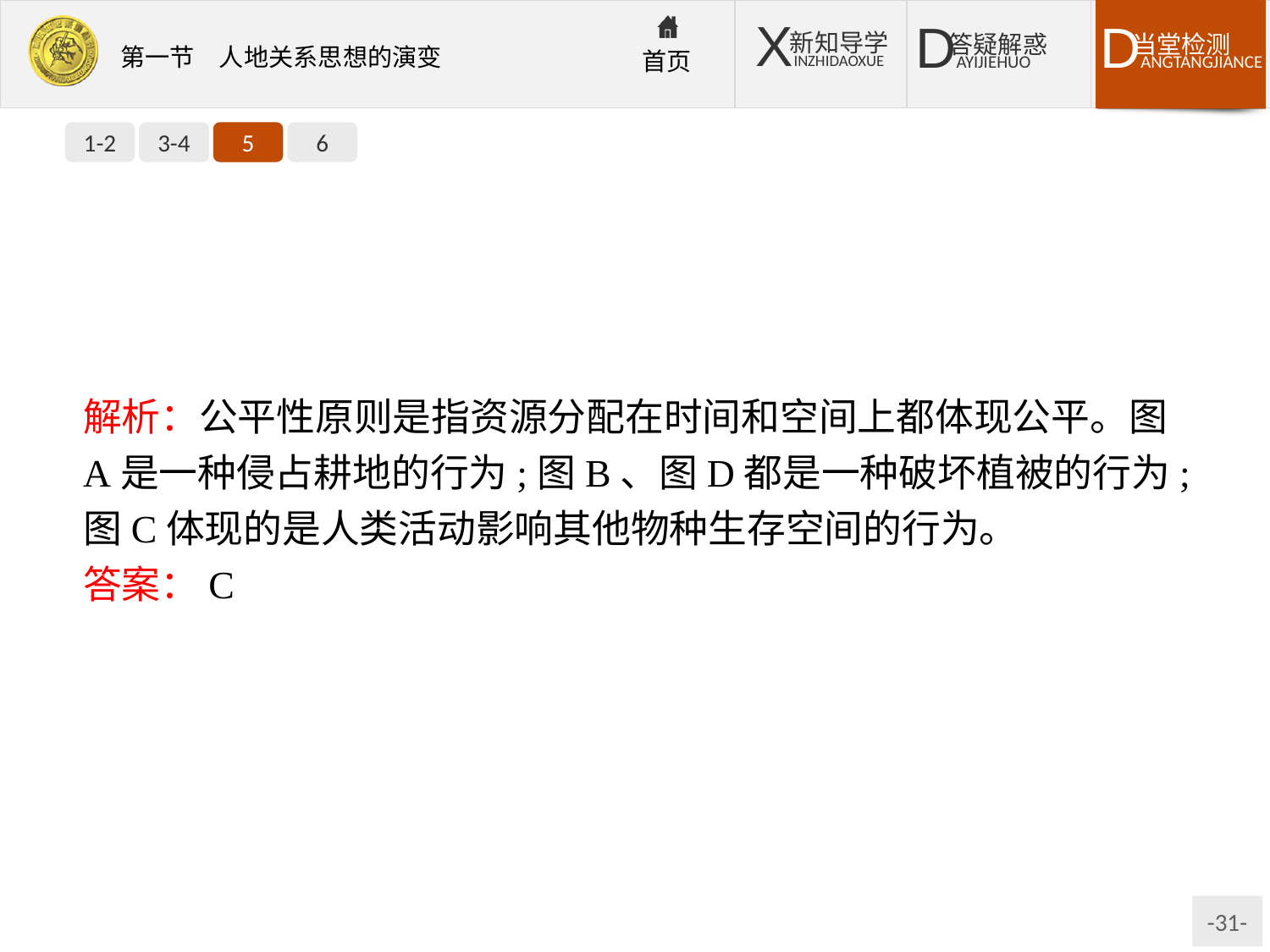

1-2
3-4
5
6
解析：公平性原则是指资源分配在时间和空间上都体现公平。图A是一种侵占耕地的行为;图B、图D都是一种破坏植被的行为;图C体现的是人类活动影响其他物种生存空间的行为。
答案：C